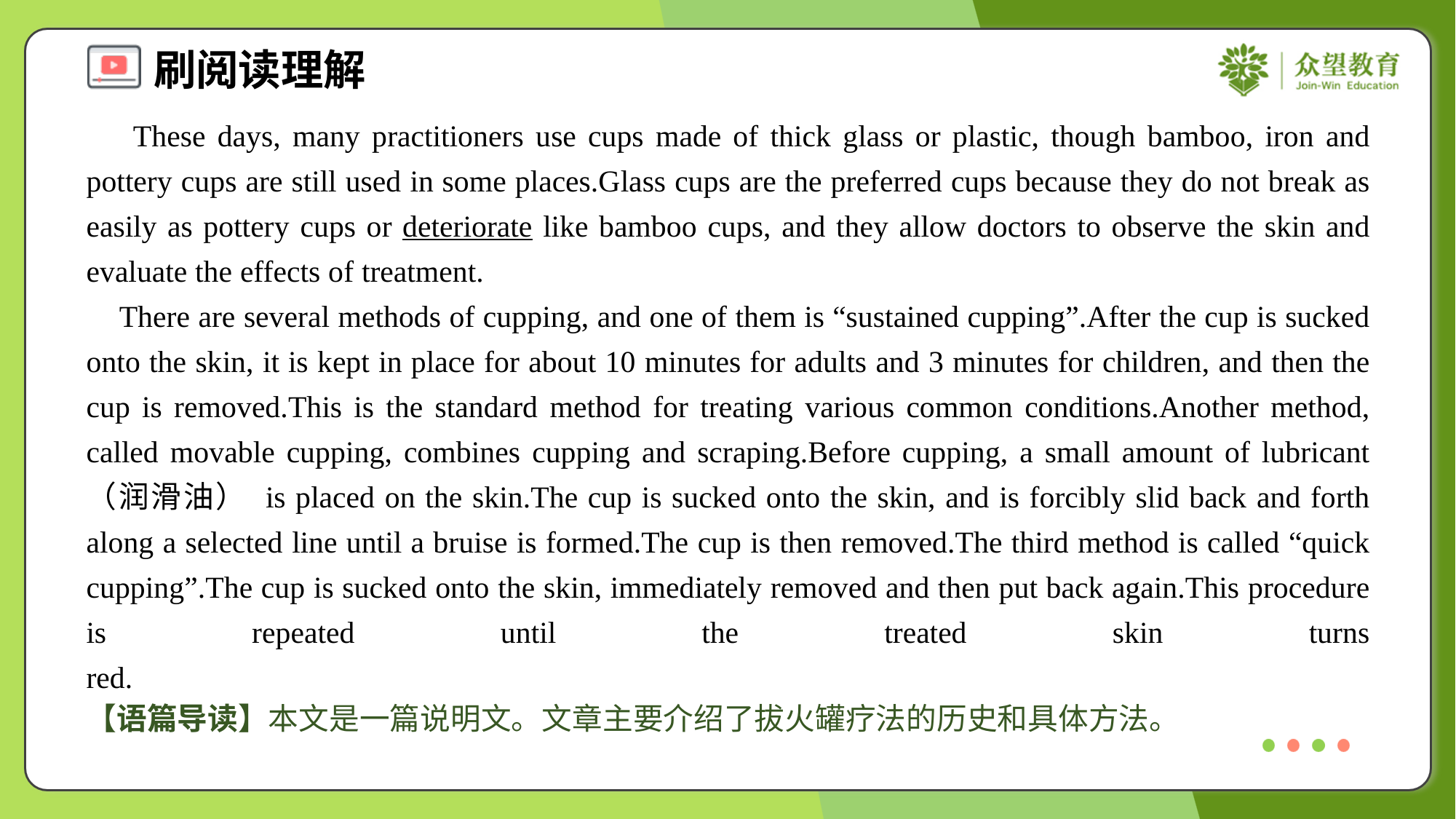

These days, many practitioners use cups made of thick glass or plastic, though bamboo, iron and pottery cups are still used in some places.Glass cups are the preferred cups because they do not break as easily as pottery cups or deteriorate like bamboo cups, and they allow doctors to observe the skin and evaluate the effects of treatment.
    There are several methods of cupping, and one of them is “sustained cupping”.After the cup is sucked onto the skin, it is kept in place for about 10 minutes for adults and 3 minutes for children, and then the cup is removed.This is the standard method for treating various common conditions.Another method, called movable cupping, combines cupping and scraping.Before cupping, a small amount of lubricant （润滑油） is placed on the skin.The cup is sucked onto the skin, and is forcibly slid back and forth along a selected line until a bruise is formed.The cup is then removed.The third method is called “quick cupping”.The cup is sucked onto the skin, immediately removed and then put back again.This procedure is repeated until the treated skin turns red.#1.4
【语篇导读】本文是一篇说明文。文章主要介绍了拔火罐疗法的历史和具体方法。